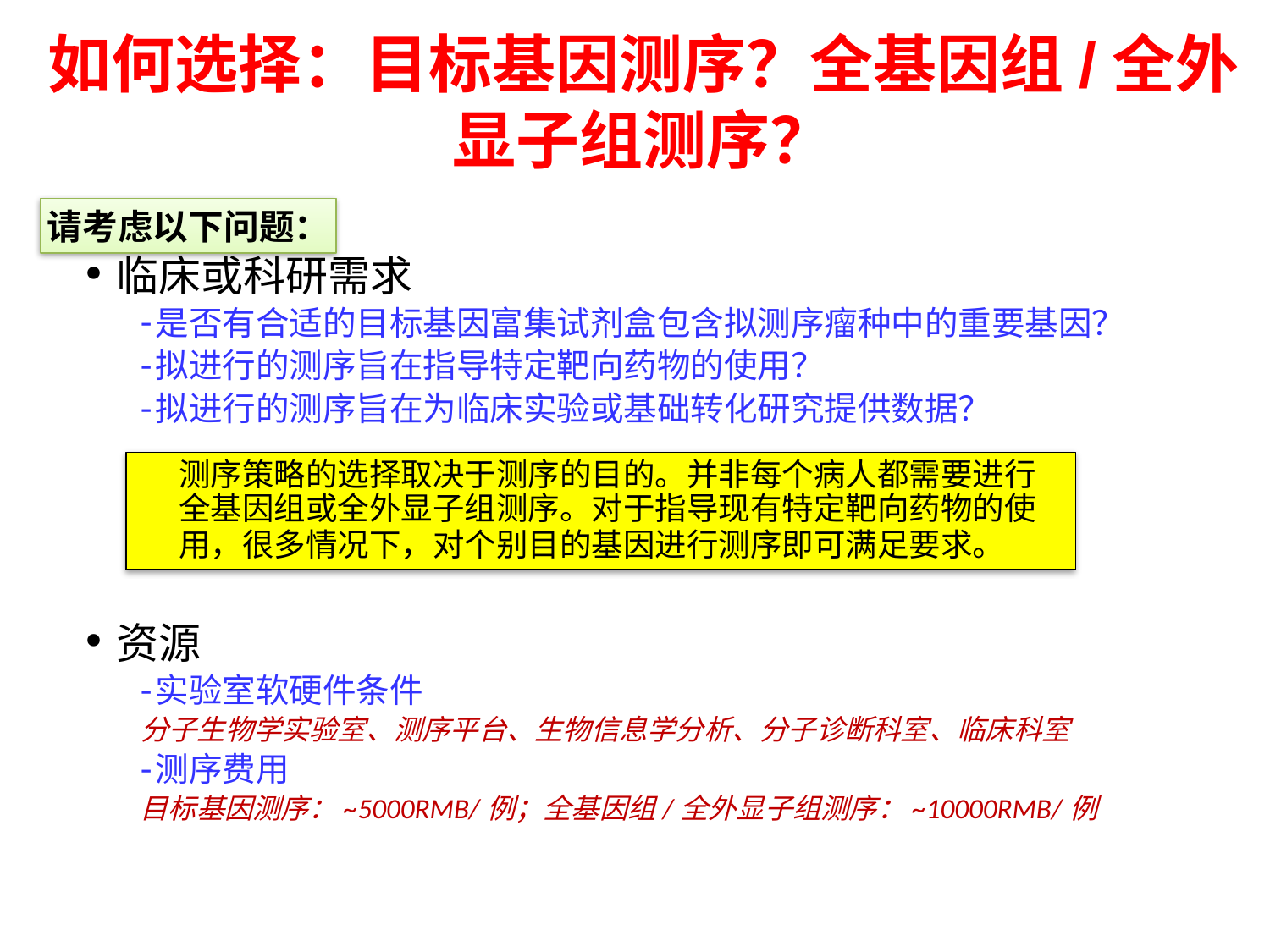

如何选择：目标基因测序？全基因组/全外显子组测序？
请考虑以下问题：
临床或科研需求
是否有合适的目标基因富集试剂盒包含拟测序瘤种中的重要基因？
拟进行的测序旨在指导特定靶向药物的使用？
拟进行的测序旨在为临床实验或基础转化研究提供数据？

资源
实验室软硬件条件
分子生物学实验室、测序平台、生物信息学分析、分子诊断科室、临床科室
测序费用
目标基因测序：~5000RMB/例；全基因组/全外显子组测序：~10000RMB/例
测序策略的选择取决于测序的目的。并非每个病人都需要进行全基因组或全外显子组测序。对于指导现有特定靶向药物的使用，很多情况下，对个别目的基因进行测序即可满足要求。